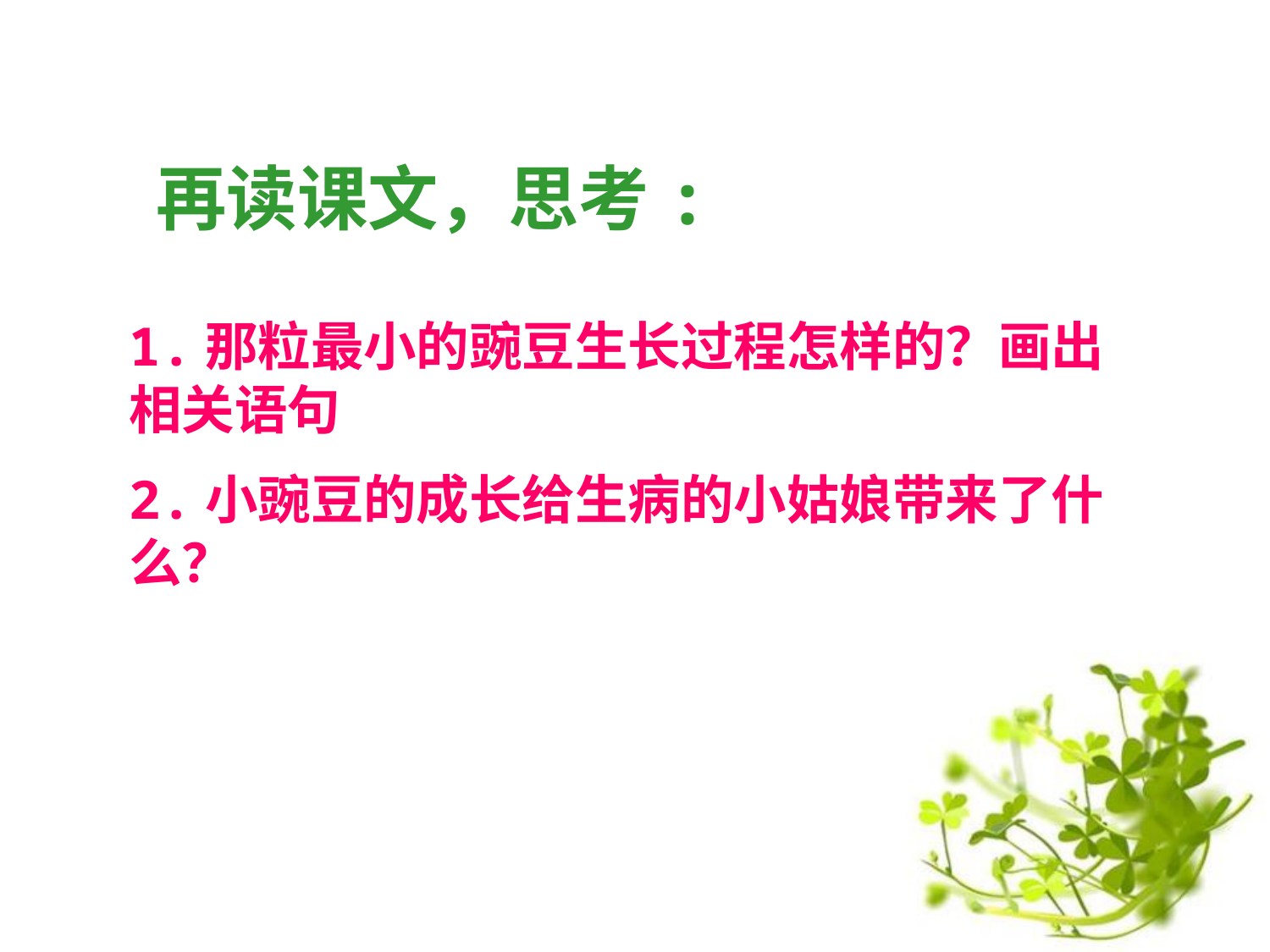

再读课文，思考:
1.那粒最小的豌豆生长过程怎样的？画出相关语句
2.小豌豆的成长给生病的小姑娘带来了什么？